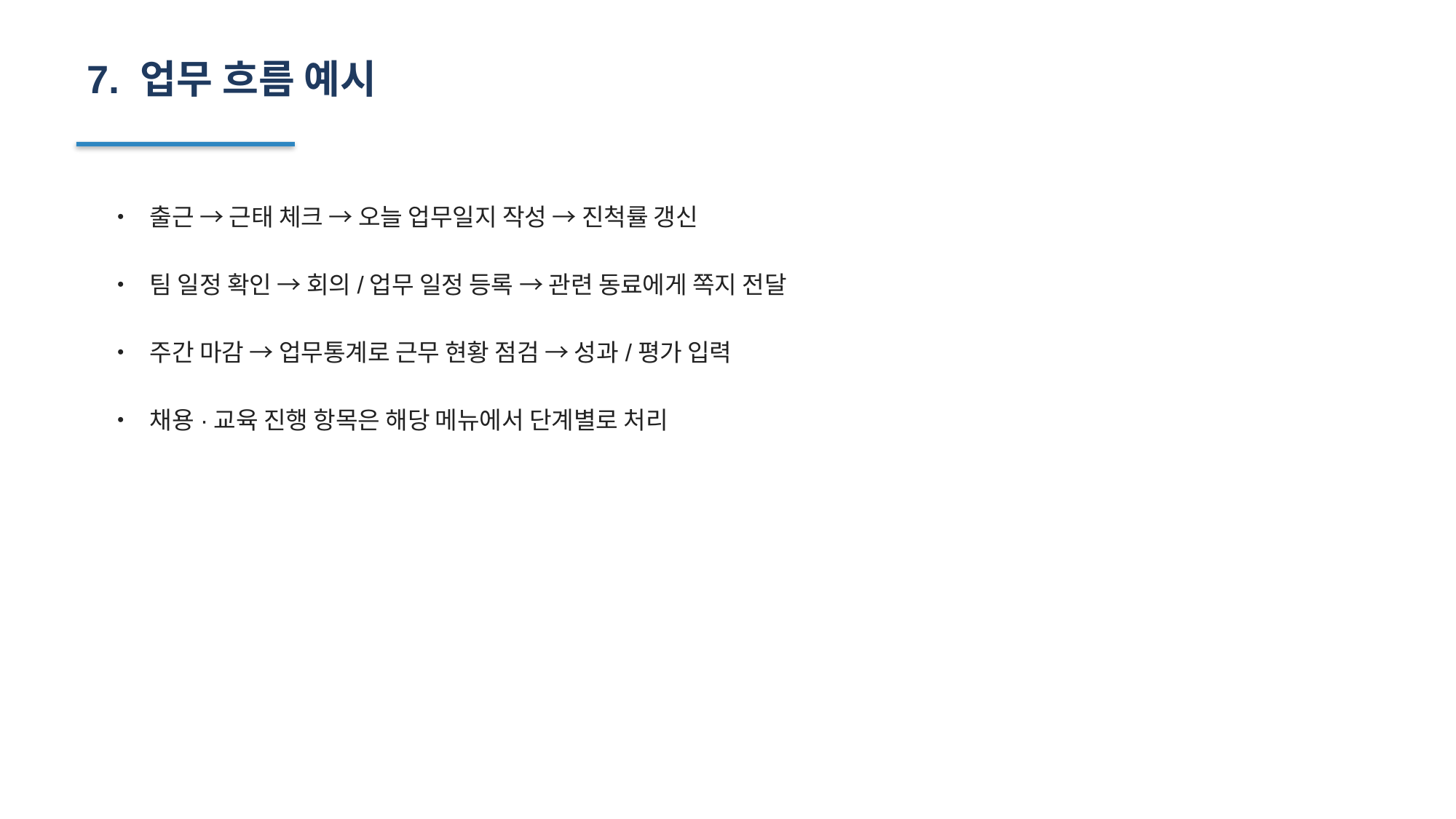

7. 업무 흐름 예시

•  출근 → 근태 체크 → 오늘 업무일지 작성 → 진척률 갱신
•  팀 일정 확인 → 회의/업무 일정 등록 → 관련 동료에게 쪽지 전달
•  주간 마감 → 업무통계로 근무 현황 점검 → 성과/평가 입력
•  채용·교육 진행 항목은 해당 메뉴에서 단계별로 처리